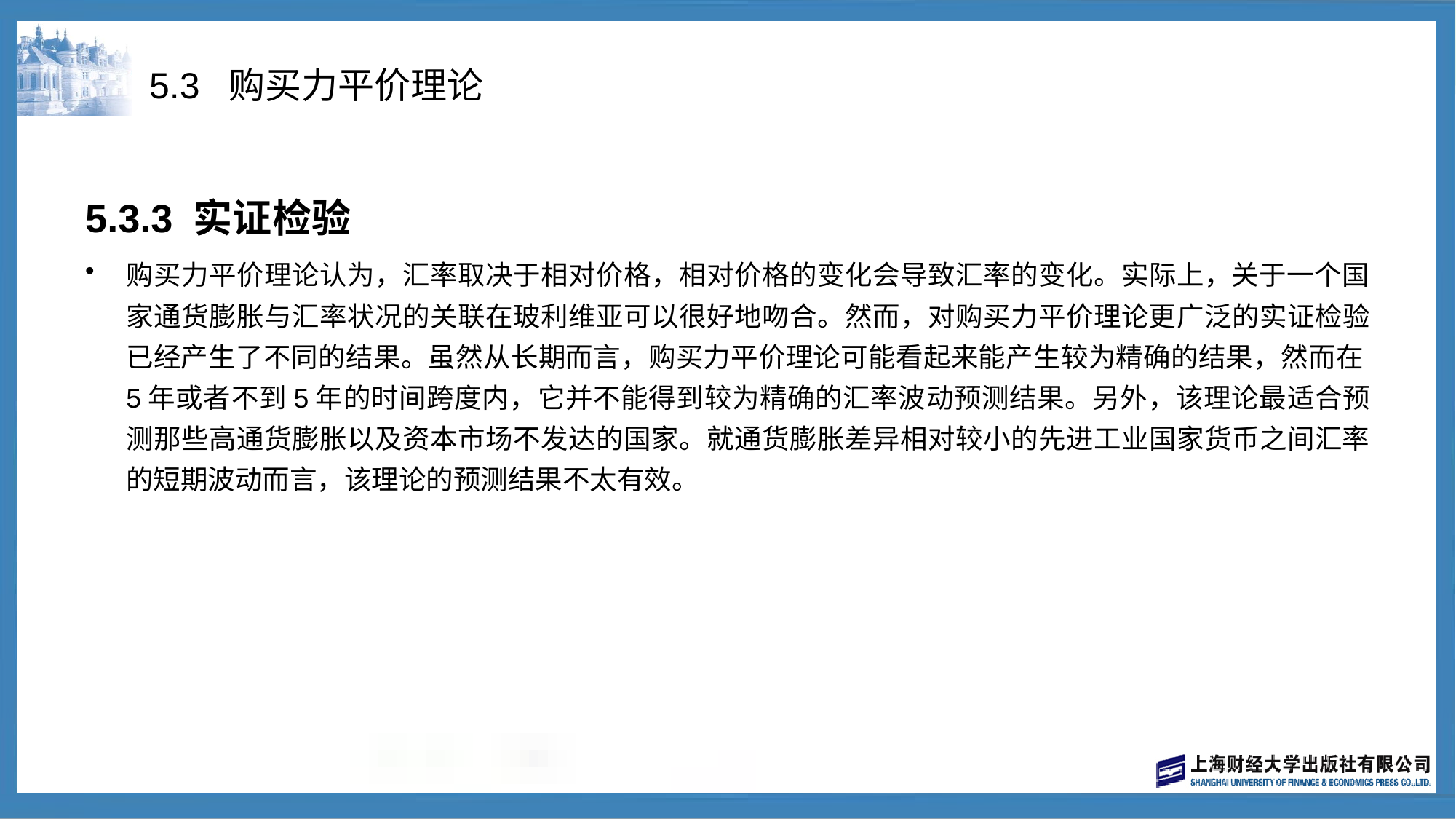

# 5.3  购买力平价理论
5.3.3 实证检验
购买力平价理论认为，汇率取决于相对价格，相对价格的变化会导致汇率的变化。实际上，关于一个国家通货膨胀与汇率状况的关联在玻利维亚可以很好地吻合。然而，对购买力平价理论更广泛的实证检验已经产生了不同的结果。虽然从长期而言，购买力平价理论可能看起来能产生较为精确的结果，然而在5年或者不到5年的时间跨度内，它并不能得到较为精确的汇率波动预测结果。另外，该理论最适合预测那些高通货膨胀以及资本市场不发达的国家。就通货膨胀差异相对较小的先进工业国家货币之间汇率的短期波动而言，该理论的预测结果不太有效。